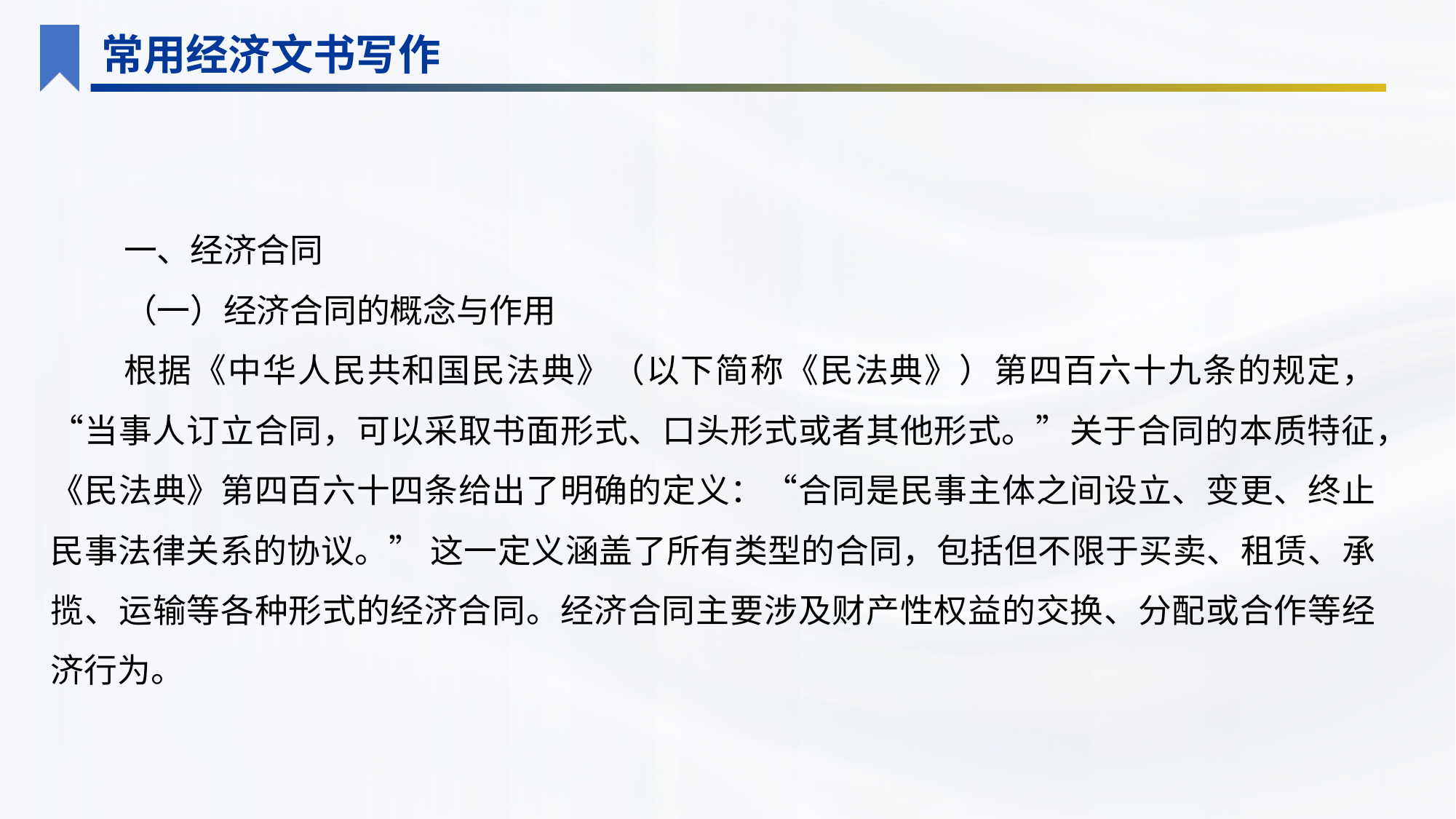

常用经济文书写作
一、经济合同
（一）经济合同的概念与作用
根据《中华人民共和国民法典》（以下简称《民法典》）第四百六十九条的规定，“当事人订立合同，可以采取书面形式、口头形式或者其他形式。”关于合同的本质特征，《民法典》第四百六十四条给出了明确的定义：“合同是民事主体之间设立、变更、终止民事法律关系的协议。” 这一定义涵盖了所有类型的合同，包括但不限于买卖、租赁、承揽、运输等各种形式的经济合同。经济合同主要涉及财产性权益的交换、分配或合作等经济行为。